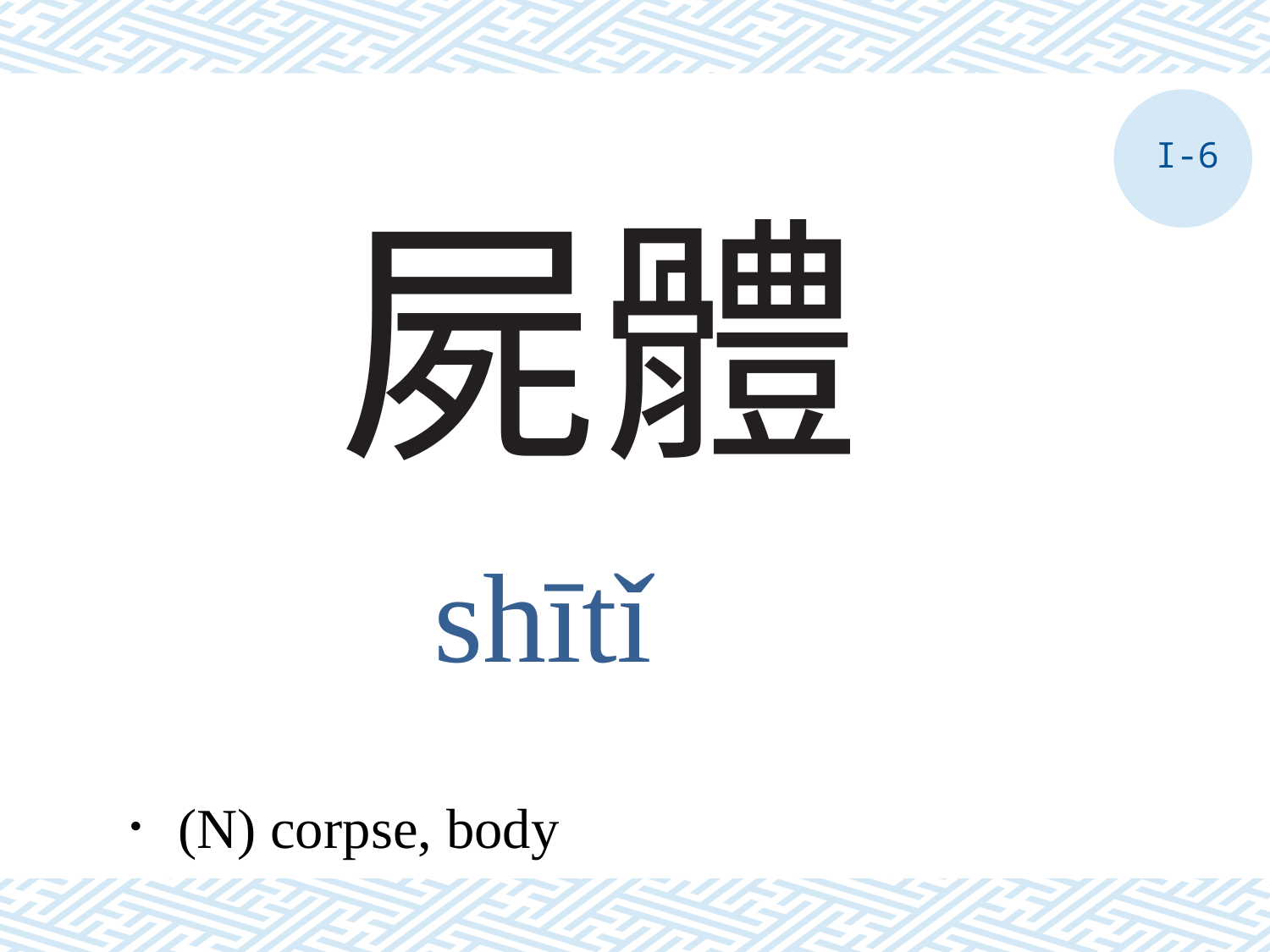

I-6

# 屍體
shītǐ
．(N) corpse, body